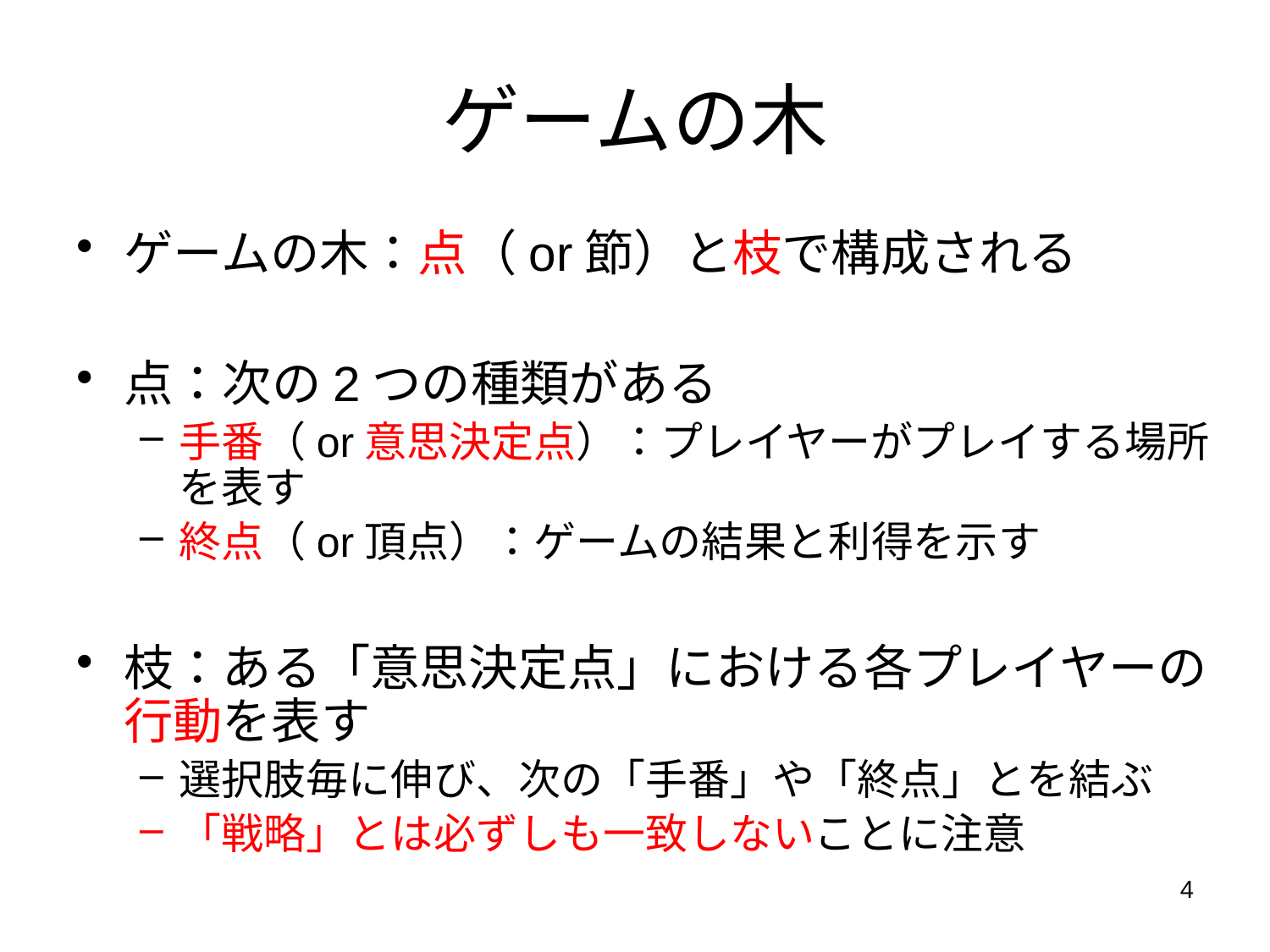

# ゲームの木
ゲームの木：点（or節）と枝で構成される

点：次の2つの種類がある
手番（or意思決定点）：プレイヤーがプレイする場所を表す
終点（or頂点）：ゲームの結果と利得を示す

枝：ある「意思決定点」における各プレイヤーの行動を表す
選択肢毎に伸び、次の「手番」や「終点」とを結ぶ
「戦略」とは必ずしも一致しないことに注意
4